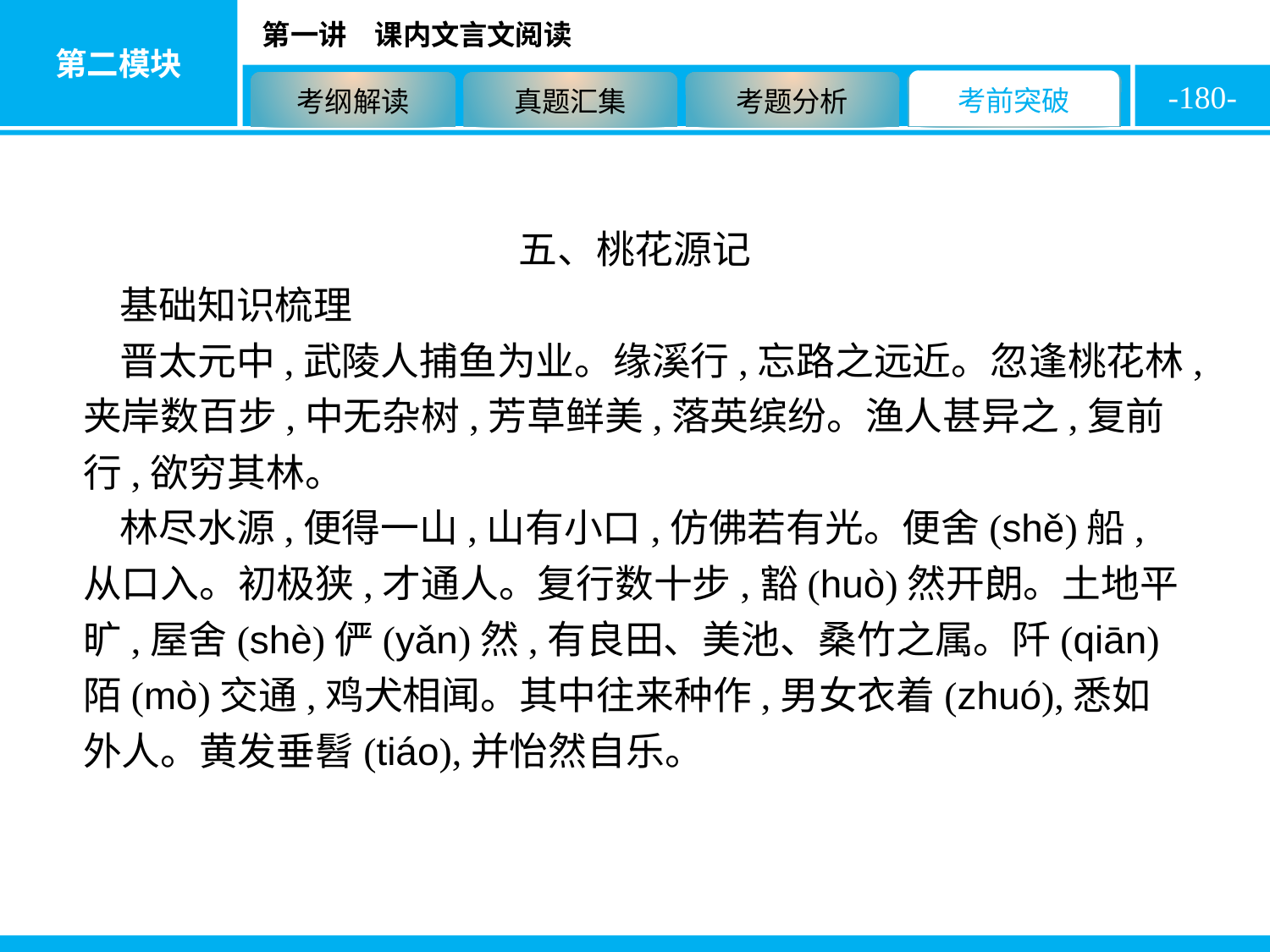

-180-
五、桃花源记
基础知识梳理
晋太元中,武陵人捕鱼为业。缘溪行,忘路之远近。忽逢桃花林,夹岸数百步,中无杂树,芳草鲜美,落英缤纷。渔人甚异之,复前行,欲穷其林。
林尽水源,便得一山,山有小口,仿佛若有光。便舍(shě)船,从口入。初极狭,才通人。复行数十步,豁(huò)然开朗。土地平旷,屋舍(shè)俨(yǎn)然,有良田、美池、桑竹之属。阡(qiān)陌(mò)交通,鸡犬相闻。其中往来种作,男女衣着(zhuó),悉如外人。黄发垂髫(tiáo),并怡然自乐。